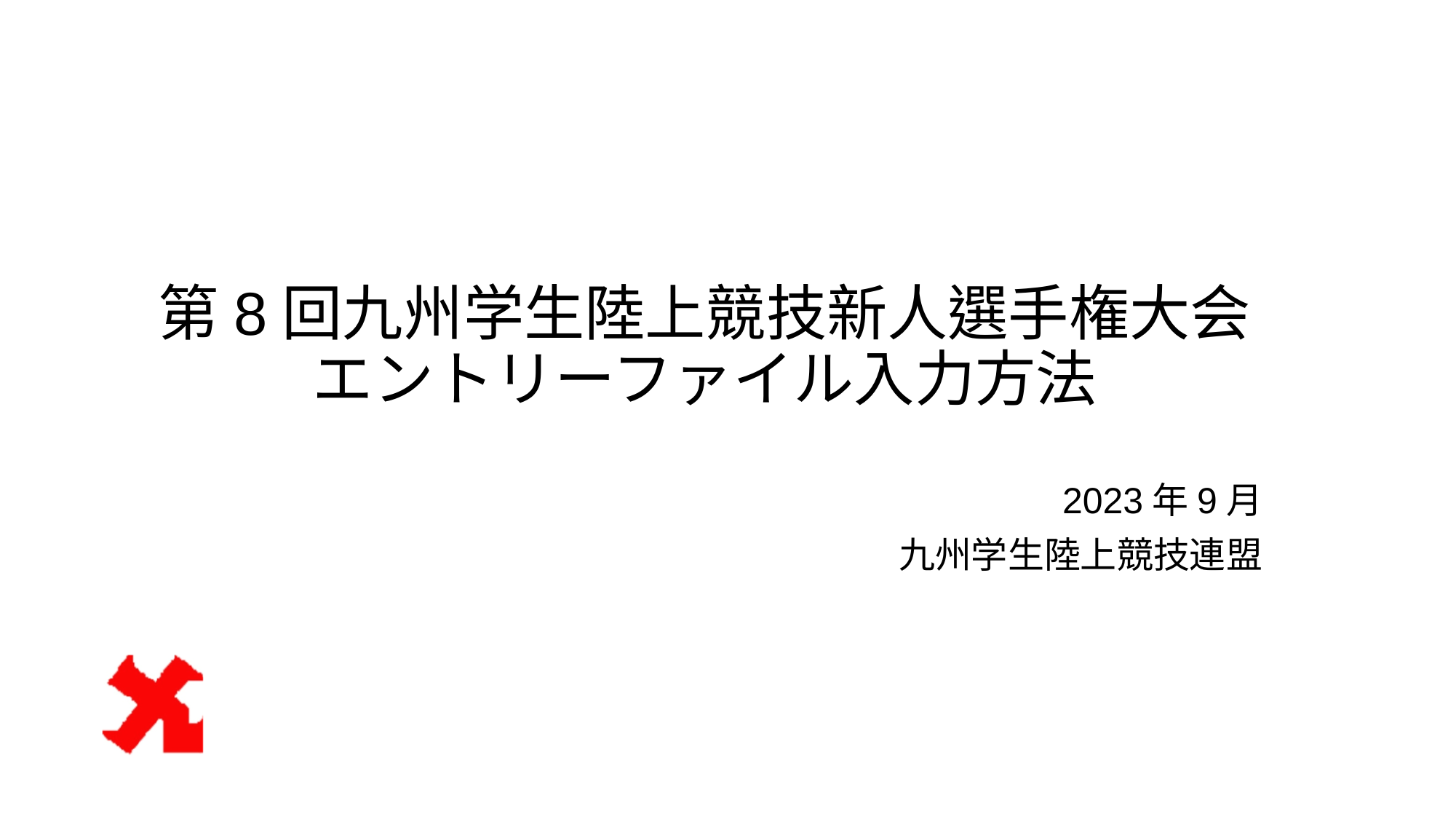

# 第8回九州学生陸上競技新人選手権大会 エントリーファイル入力方法
2023年9月
九州学生陸上競技連盟